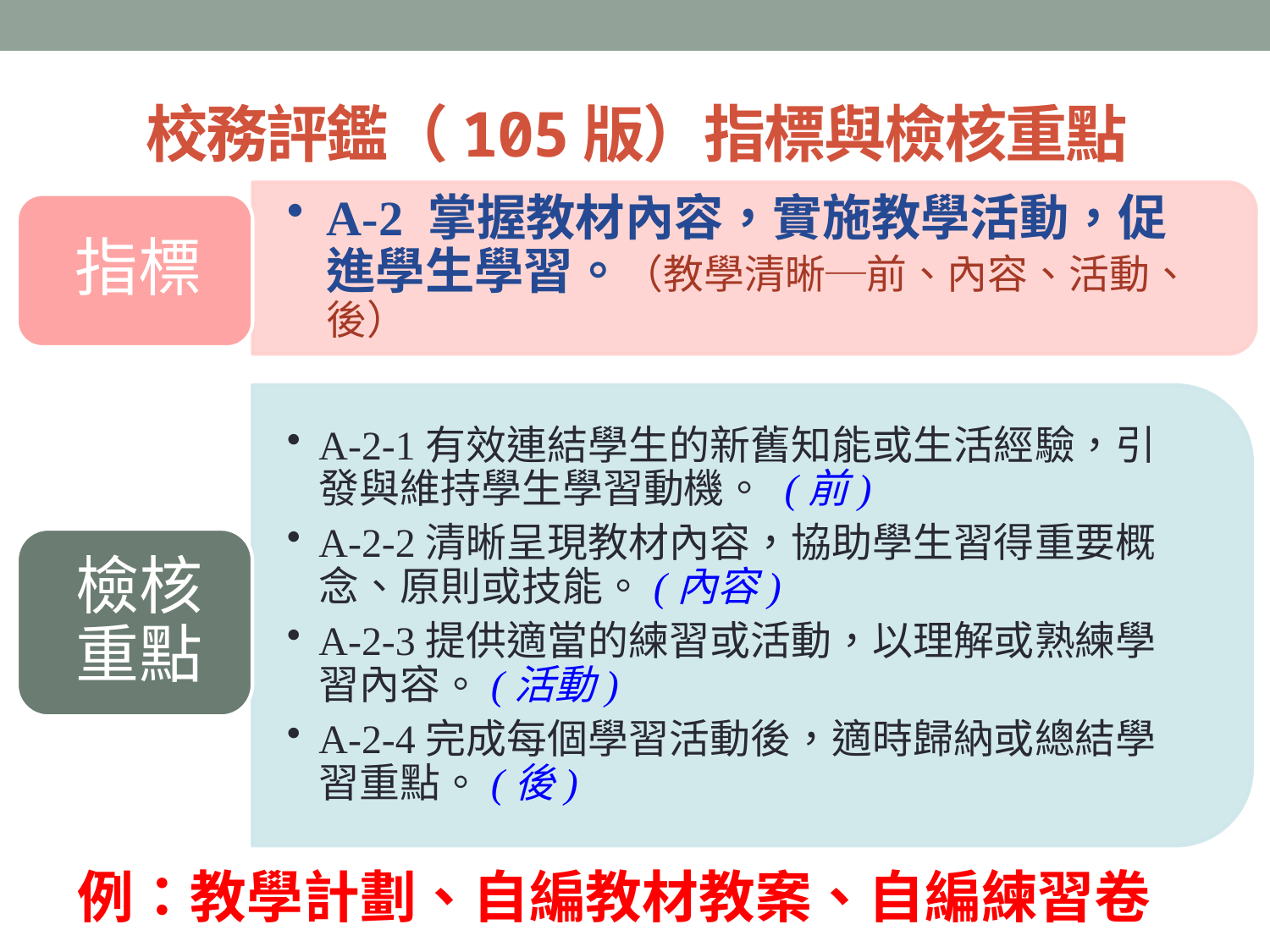

# 校務評鑑（105版）指標與檢核重點
A-2 掌握教材內容，實施教學活動，促進學生學習。（教學清晰─前、內容、活動、後）
指標
A-2-1有效連結學生的新舊知能或生活經驗，引發與維持學生學習動機。 (前)
A-2-2清晰呈現教材內容，協助學生習得重要概念、原則或技能。(內容)
A-2-3提供適當的練習或活動，以理解或熟練學習內容。(活動)
A-2-4完成每個學習活動後，適時歸納或總結學習重點。(後)
檢核重點
例：教學計劃、自編教材教案、自編練習卷